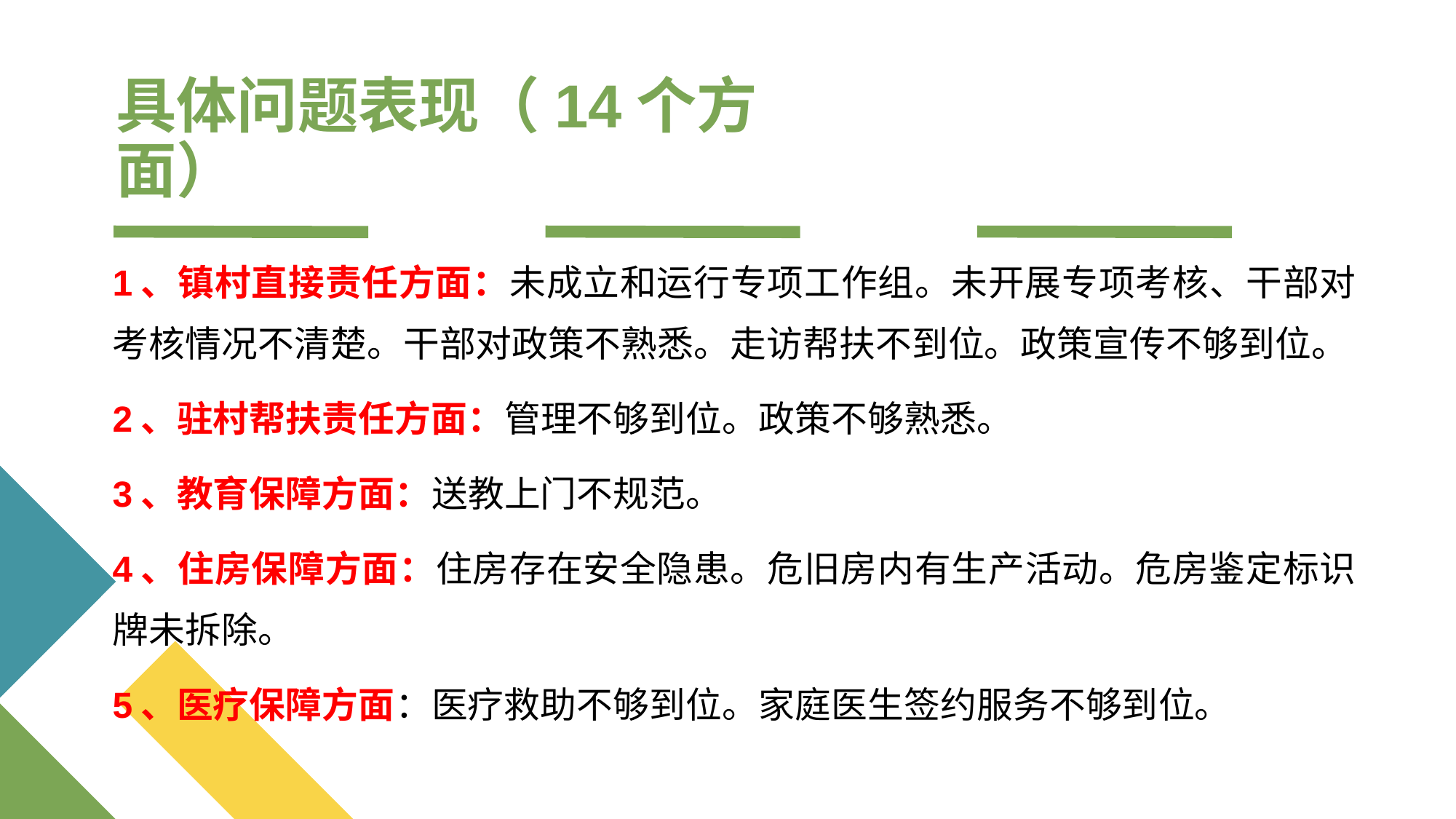

具体问题表现（14个方面）
1、镇村直接责任方面：未成立和运行专项工作组。未开展专项考核、干部对考核情况不清楚。干部对政策不熟悉。走访帮扶不到位。政策宣传不够到位。
2、驻村帮扶责任方面：管理不够到位。政策不够熟悉。
3、教育保障方面：送教上门不规范。
4、住房保障方面：住房存在安全隐患。危旧房内有生产活动。危房鉴定标识牌未拆除。
5、医疗保障方面：医疗救助不够到位。家庭医生签约服务不够到位。